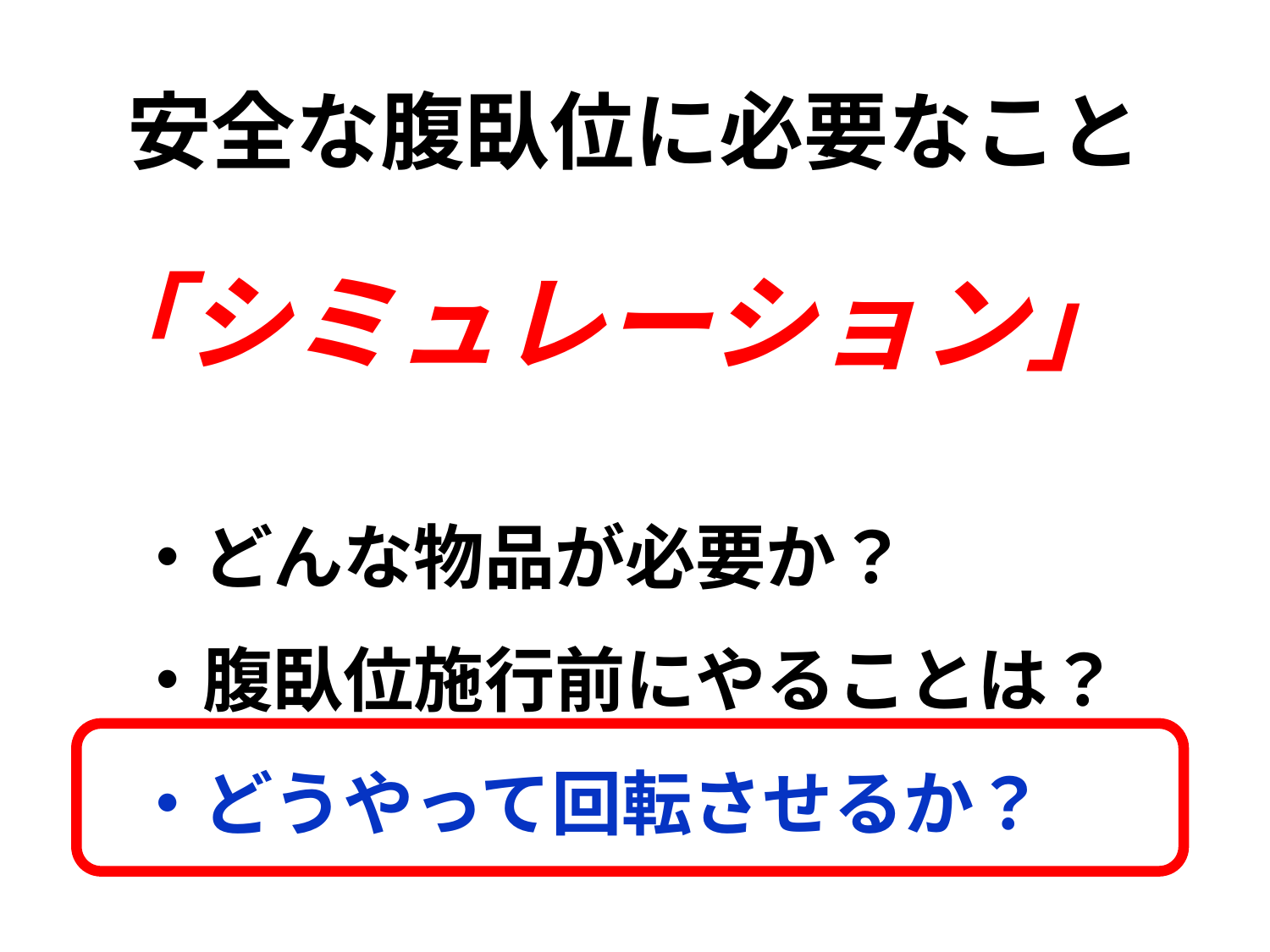

# 安全な腹臥位に必要なこと
「シミュレーション」
・どんな物品が必要か？
・腹臥位施行前にやることは？
・どうやって回転させるか？